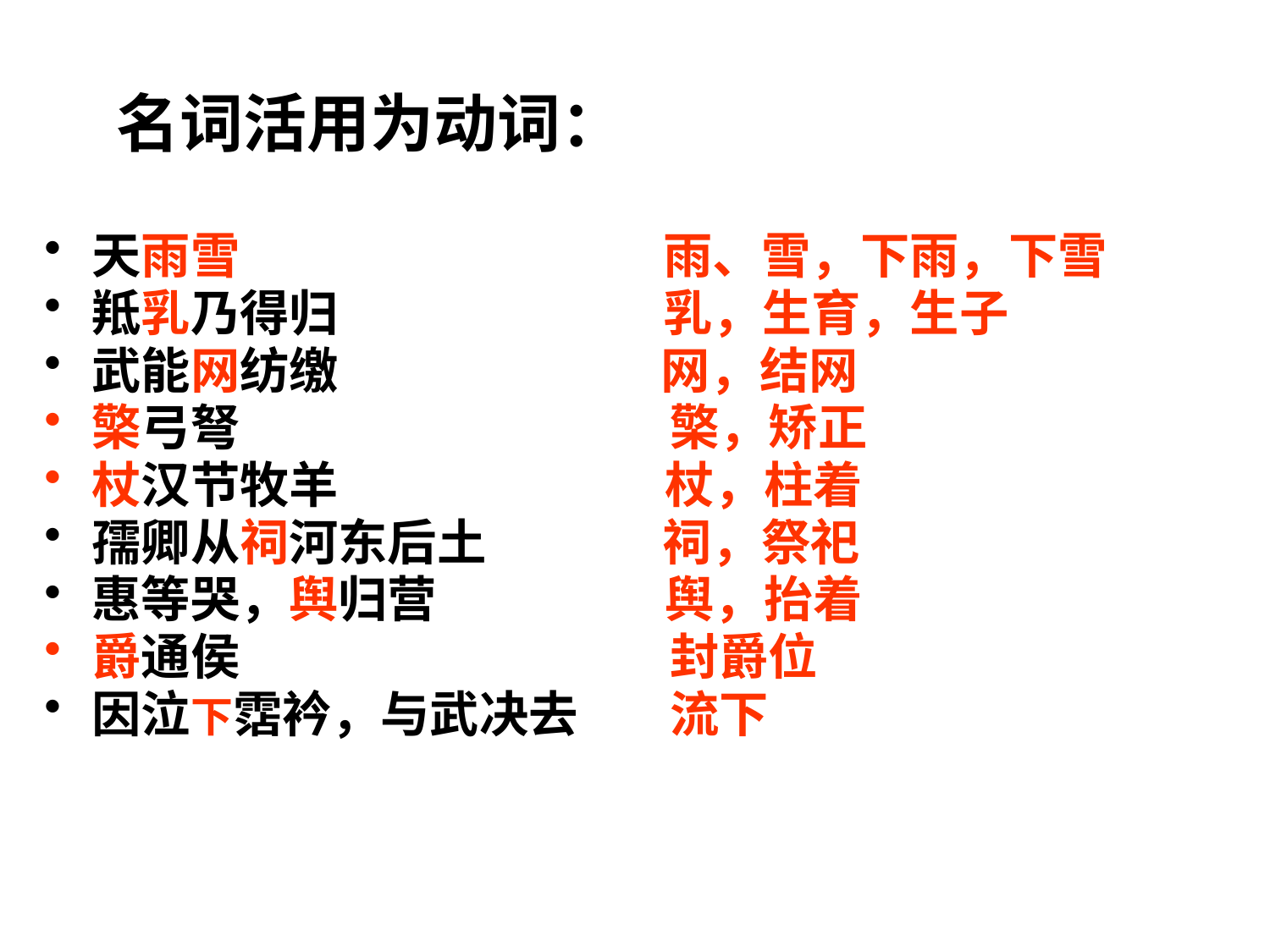

# 名词活用为动词：

天雨雪　　　　　　　　　　雨、雪，下雨，下雪
羝乳乃得归　　　　　　　   乳，生育，生子
武能网纺缴　　　　　　　  网，结网
檠弓弩　　　　　　　　　　檠，矫正
杖汉节牧羊　　　　　　　 杖，柱着
孺卿从祠河东后土　　　　祠，祭祀
惠等哭，舆归营　　　　　 舆，抬着
爵通侯　　　　　　　　　　封爵位
因泣下霑衿，与武决去　　流下